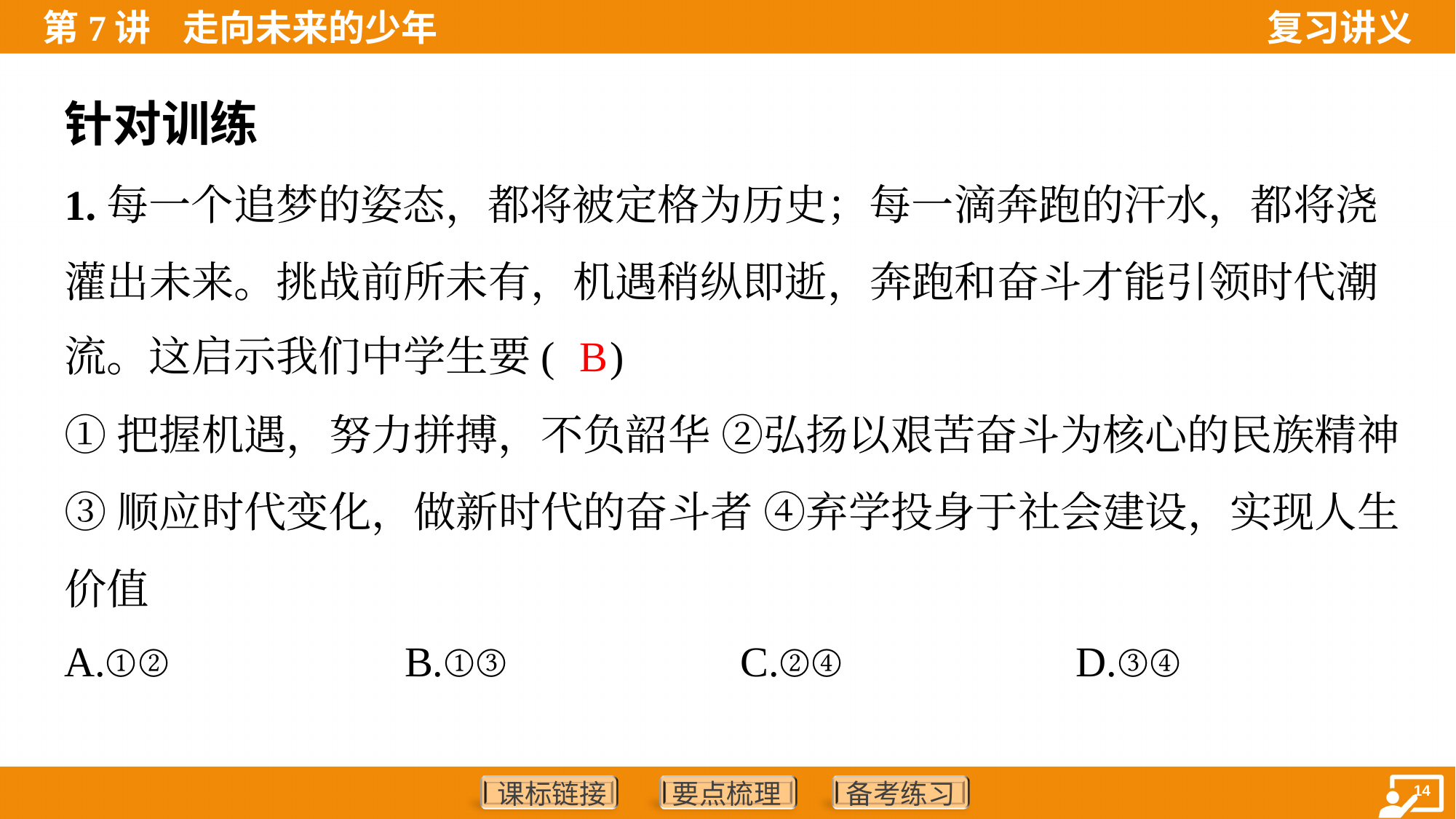

针对训练
1.每一个追梦的姿态，都将被定格为历史；每一滴奔跑的汗水，都将浇
灌出未来。挑战前所未有，机遇稍纵即逝，奔跑和奋斗才能引领时代潮
流。这启示我们中学生要(     )
B
①把握机遇，努力拼搏，不负韶华 ②弘扬以艰苦奋斗为核心的民族精神
③顺应时代变化，做新时代的奋斗者 ④弃学投身于社会建设，实现人生
价值
A.①②	B.①③	C.②④	D.③④